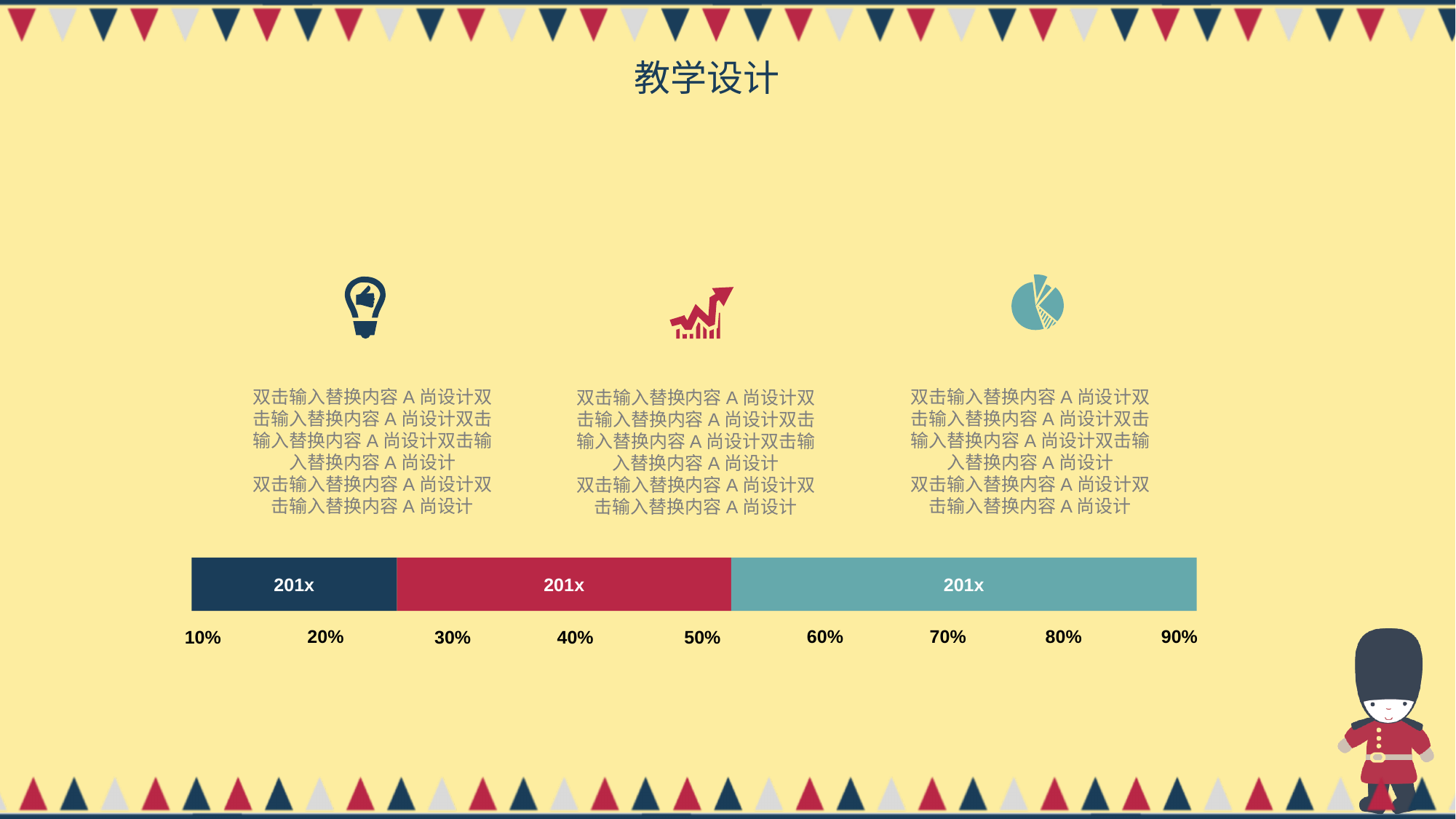

教学设计

双击输入替换内容A尚设计双击输入替换内容A尚设计双击输入替换内容A尚设计双击输入替换内容A尚设计
双击输入替换内容A尚设计双击输入替换内容A尚设计
双击输入替换内容A尚设计双击输入替换内容A尚设计双击输入替换内容A尚设计双击输入替换内容A尚设计
双击输入替换内容A尚设计双击输入替换内容A尚设计
双击输入替换内容A尚设计双击输入替换内容A尚设计双击输入替换内容A尚设计双击输入替换内容A尚设计
双击输入替换内容A尚设计双击输入替换内容A尚设计

201x
201x
201x
20%
60%
70%
80%
90%
40%
10%
30%
50%